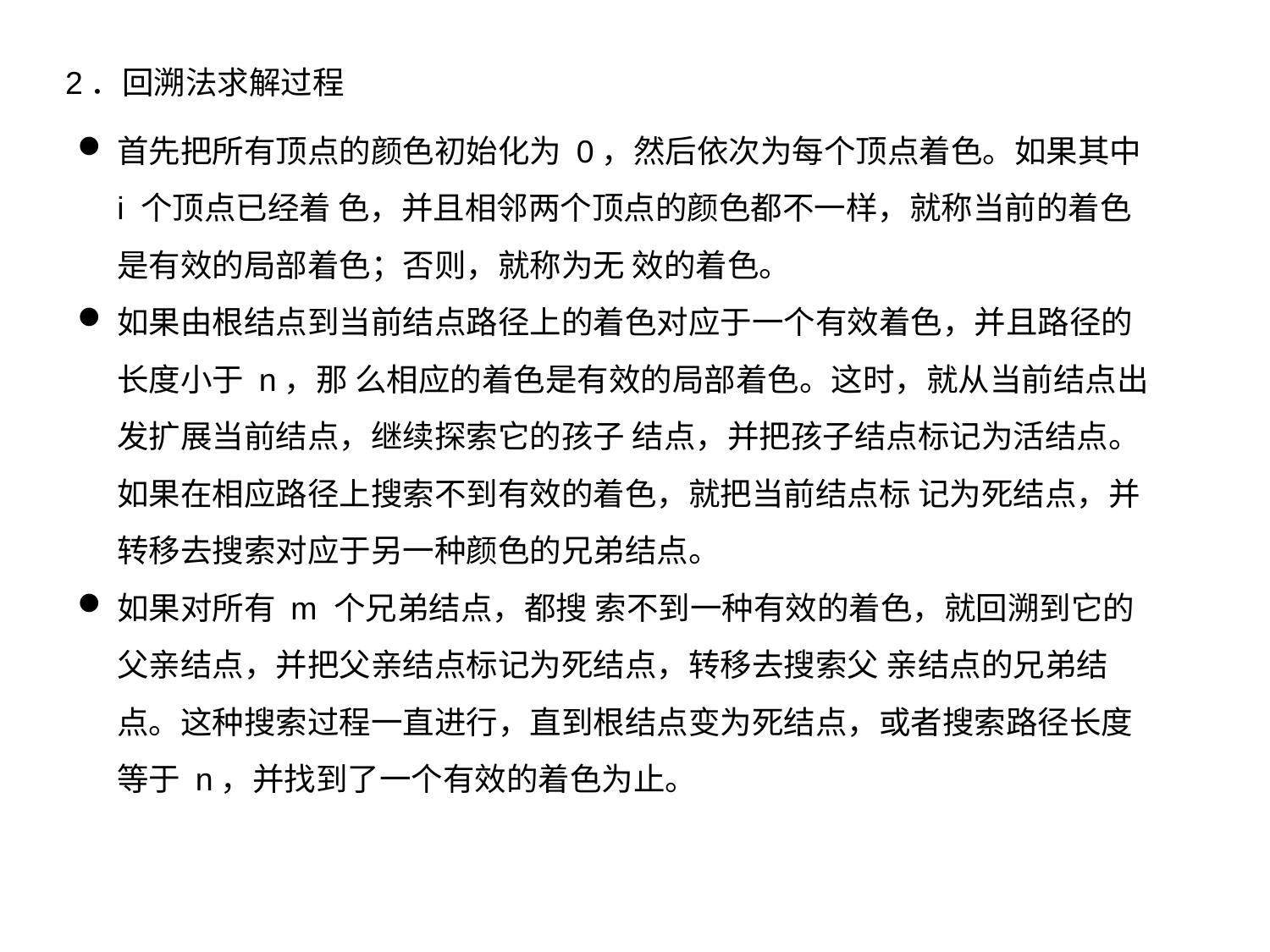

2．回溯法求解过程
首先把所有顶点的颜色初始化为 0，然后依次为每个顶点着色。如果其中 i 个顶点已经着 色，并且相邻两个顶点的颜色都不一样，就称当前的着色是有效的局部着色；否则，就称为无 效的着色。
如果由根结点到当前结点路径上的着色对应于一个有效着色，并且路径的长度小于 n，那 么相应的着色是有效的局部着色。这时，就从当前结点出发扩展当前结点，继续探索它的孩子 结点，并把孩子结点标记为活结点。如果在相应路径上搜索不到有效的着色，就把当前结点标 记为死结点，并转移去搜索对应于另一种颜色的兄弟结点。
如果对所有 m 个兄弟结点，都搜 索不到一种有效的着色，就回溯到它的父亲结点，并把父亲结点标记为死结点，转移去搜索父 亲结点的兄弟结点。这种搜索过程一直进行，直到根结点变为死结点，或者搜索路径长度等于 n，并找到了一个有效的着色为止。